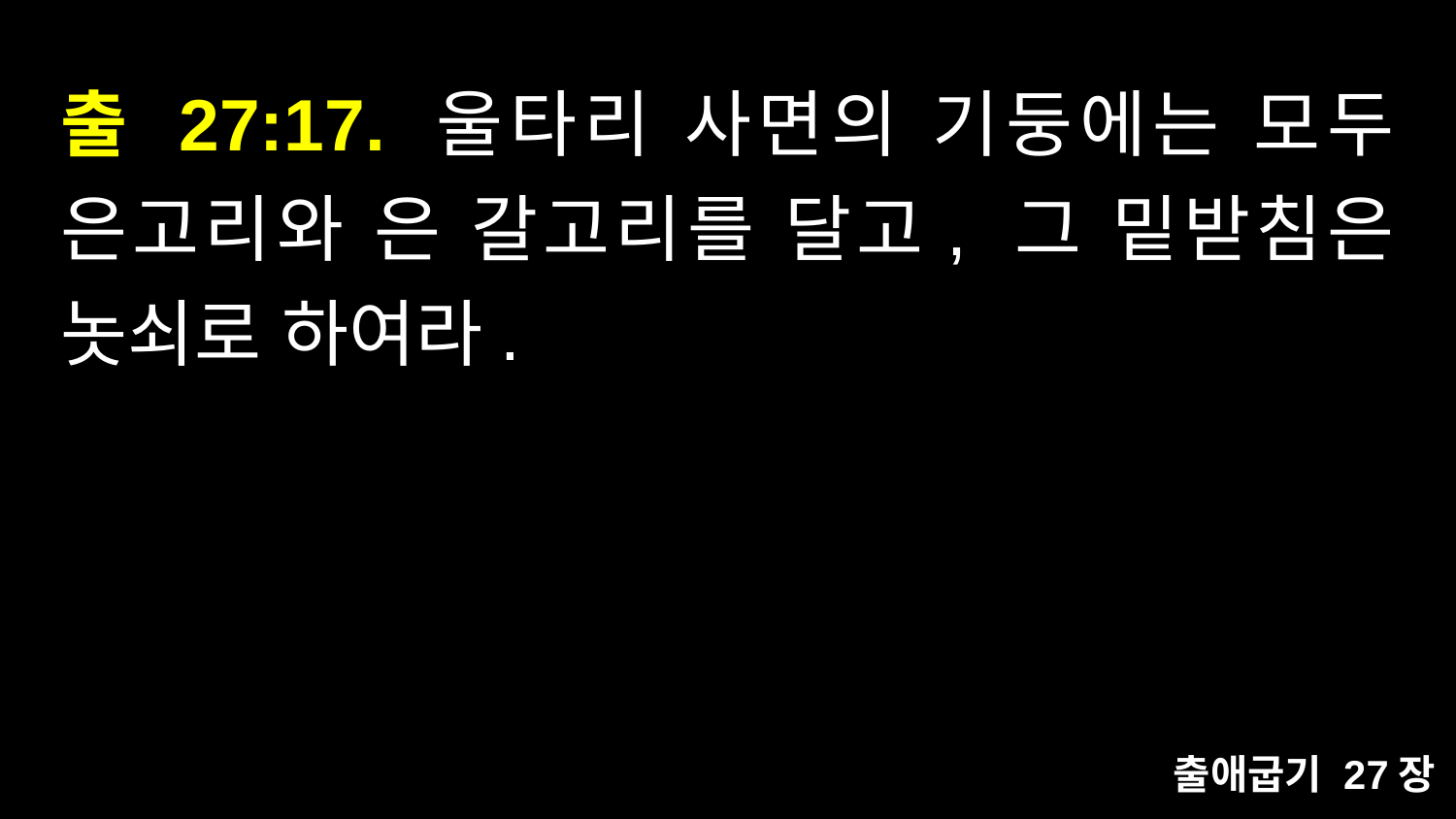

# 출 27:17. 울타리 사면의 기둥에는 모두 은고리와 은 갈고리를 달고, 그 밑받침은 놋쇠로 하여라.
출애굽기 27장